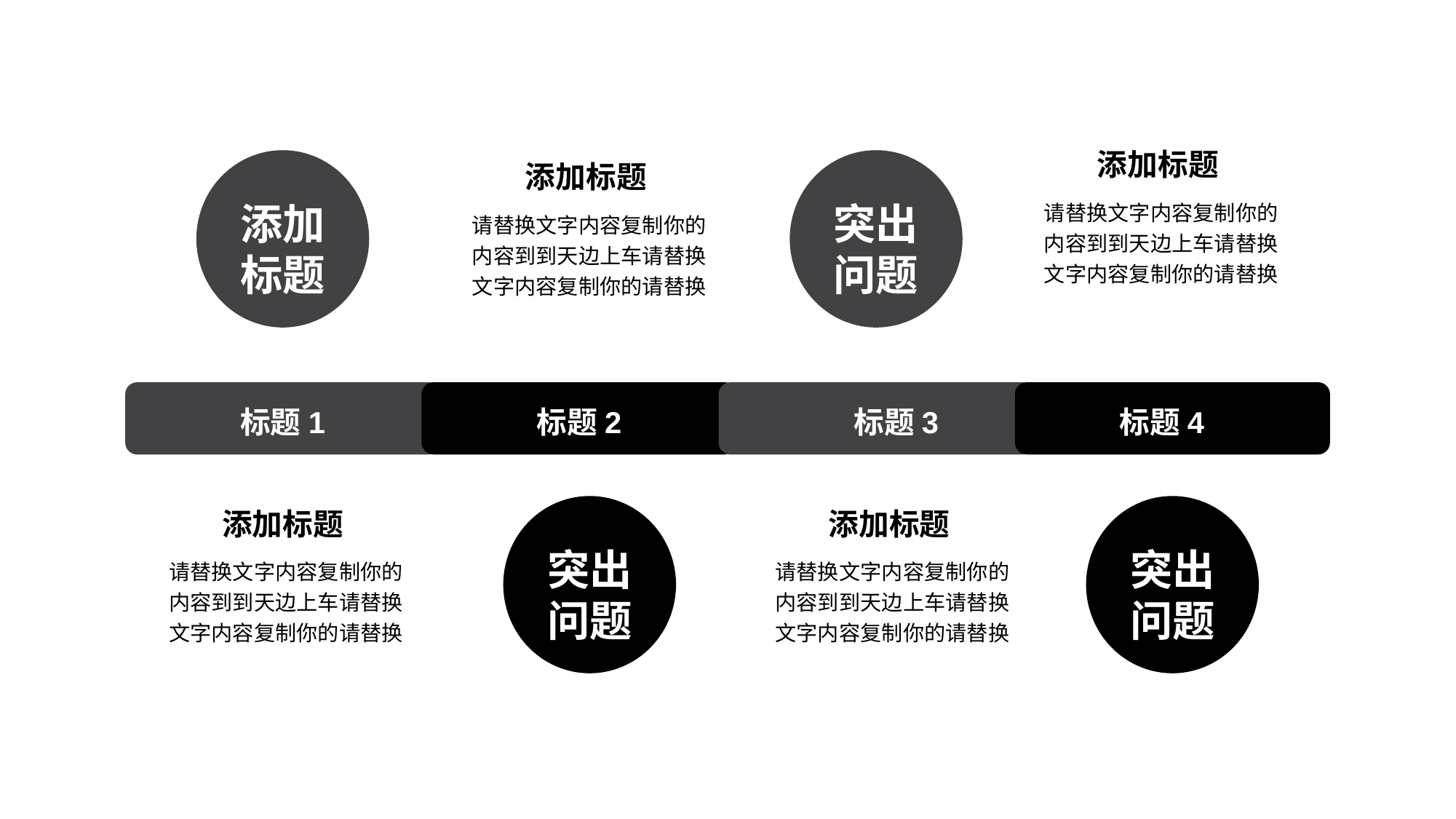

添加标题

添加标题
请替换文字内容复制你的内容到到天边上车请替换文字内容复制你的请替换
添加标题
突出问题
请替换文字内容复制你的内容到到天边上车请替换文字内容复制你的请替换

标题1
标题2
 标题3
标题4

添加标题
添加标题
突出问题
突出问题
请替换文字内容复制你的内容到到天边上车请替换文字内容复制你的请替换
请替换文字内容复制你的内容到到天边上车请替换文字内容复制你的请替换